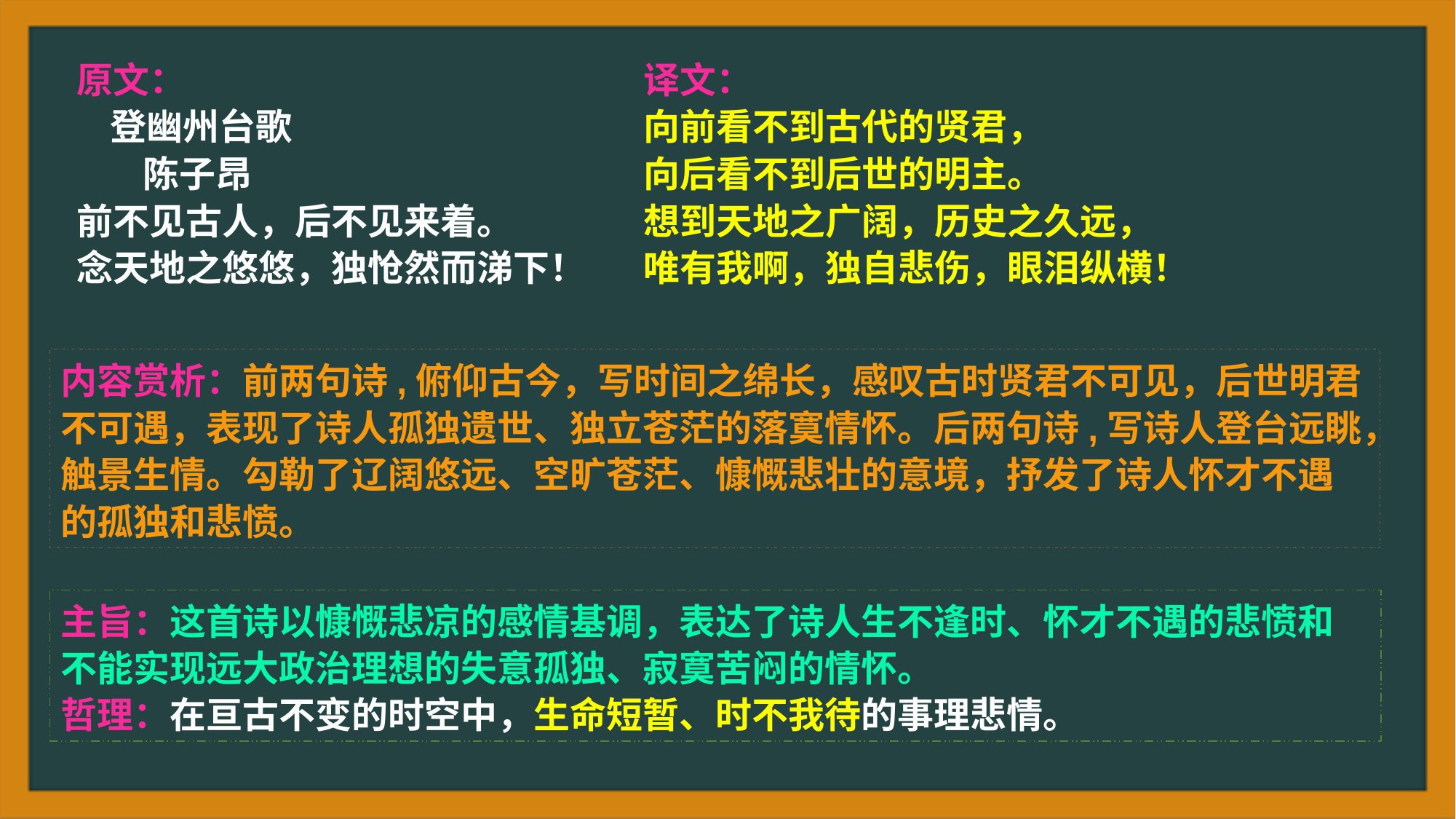

原文：
   登幽州台歌
       陈子昂
前不见古人，后不见来着。
念天地之悠悠，独怆然而涕下！
译文：
向前看不到古代的贤君，
向后看不到后世的明主。
想到天地之广阔，历史之久远，
唯有我啊，独自悲伤，眼泪纵横！
内容赏析：前两句诗,俯仰古今，写时间之绵长，感叹古时贤君不可见，后世明君不可遇，表现了诗人孤独遗世、独立苍茫的落寞情怀。后两句诗,写诗人登台远眺，触景生情。勾勒了辽阔悠远、空旷苍茫、慷慨悲壮的意境，抒发了诗人怀才不遇的孤独和悲愤。
主旨：这首诗以慷慨悲凉的感情基调，表达了诗人生不逢时、怀才不遇的悲愤和不能实现远大政治理想的失意孤独、寂寞苦闷的情怀。
哲理：在亘古不变的时空中，生命短暂、时不我待的事理悲情。